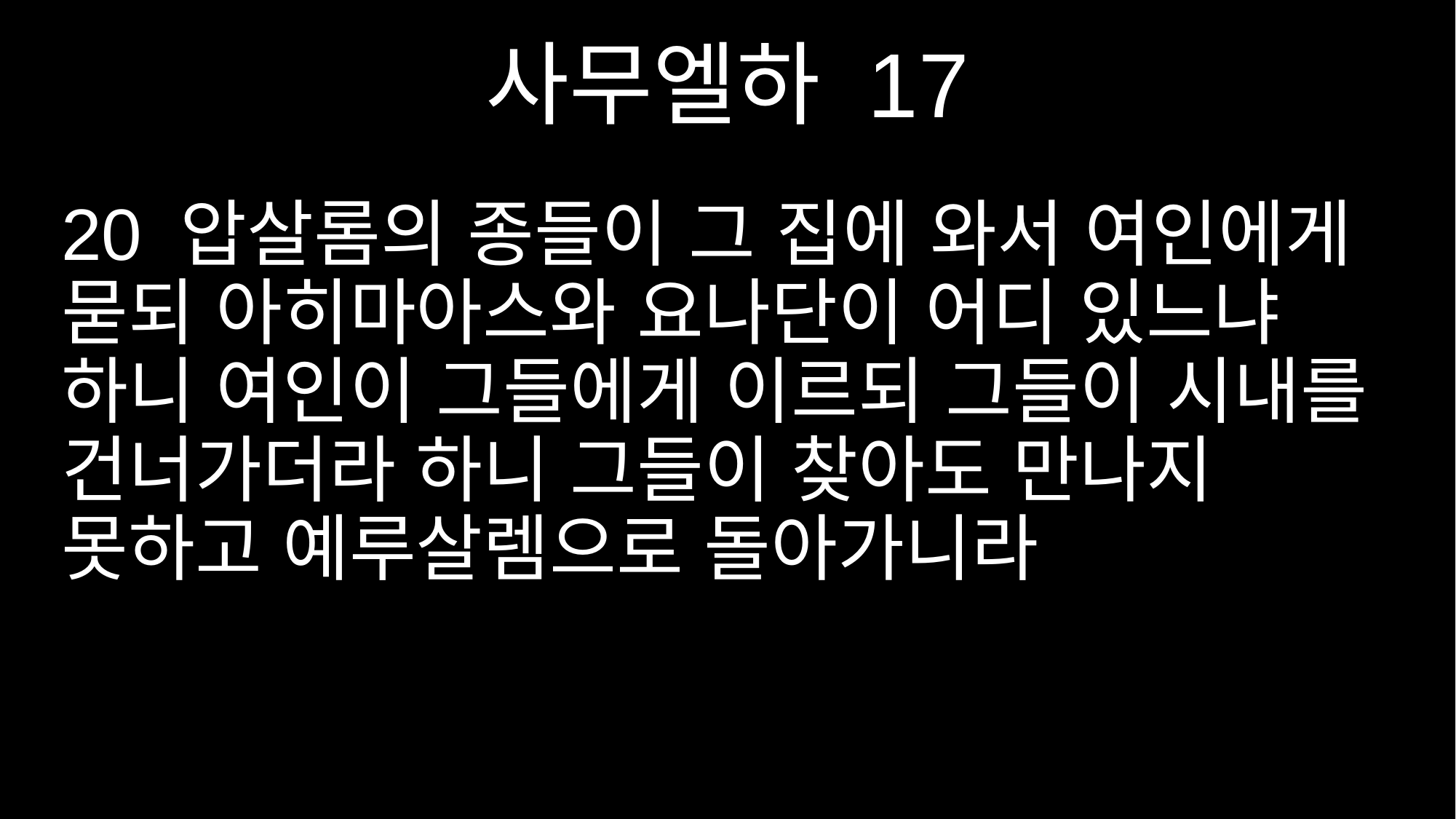

사무엘하 17
20 압살롬의 종들이 그 집에 와서 여인에게 묻되 아히마아스와 요나단이 어디 있느냐 하니 여인이 그들에게 이르되 그들이 시내를 건너가더라 하니 그들이 찾아도 만나지 못하고 예루살렘으로 돌아가니라